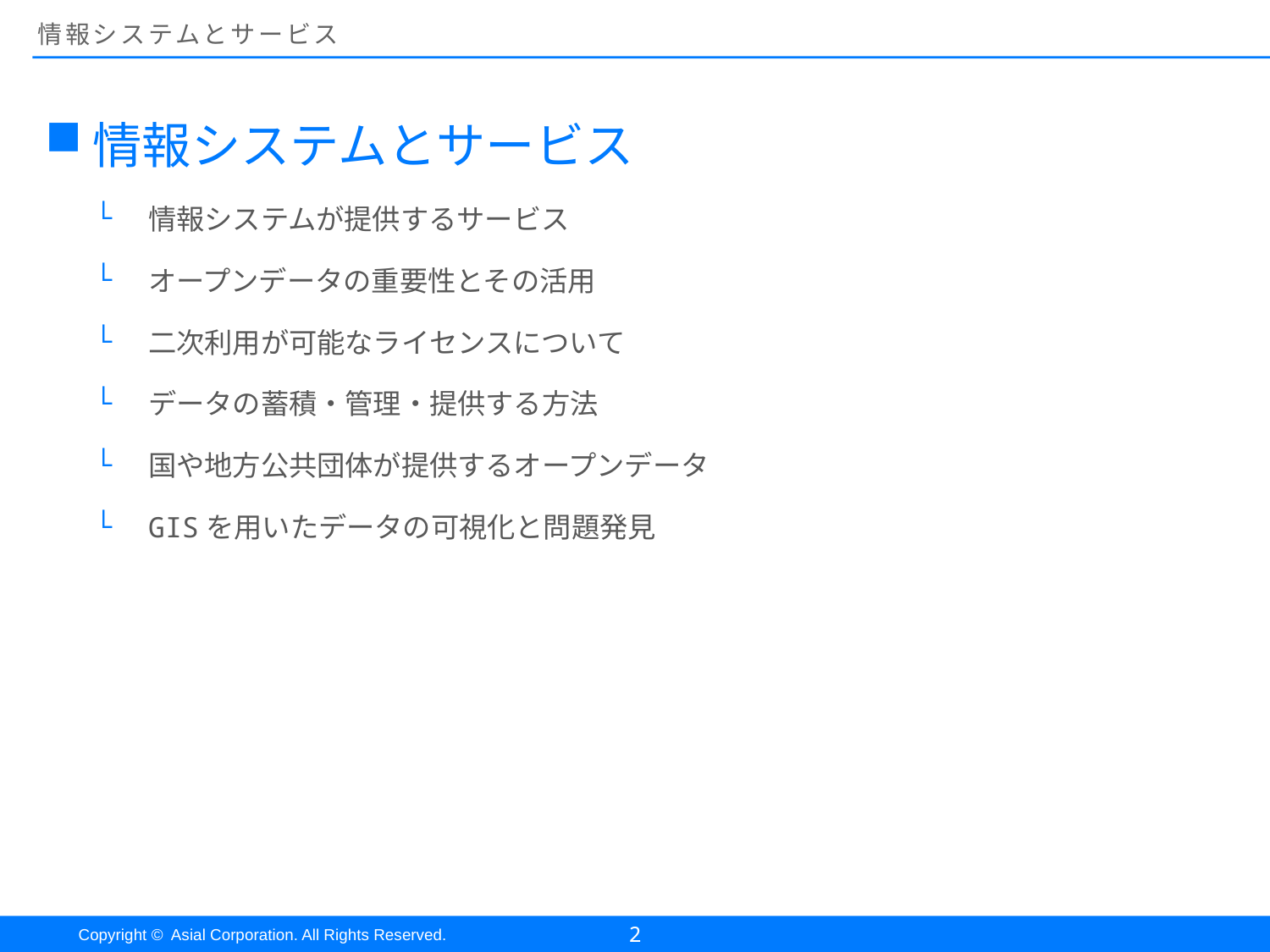

# 情報システムとサービス

情報システムとサービス
情報システムが提供するサービス
オープンデータの重要性とその活用
二次利用が可能なライセンスについて
データの蓄積・管理・提供する方法
国や地方公共団体が提供するオープンデータ
GISを用いたデータの可視化と問題発見
2